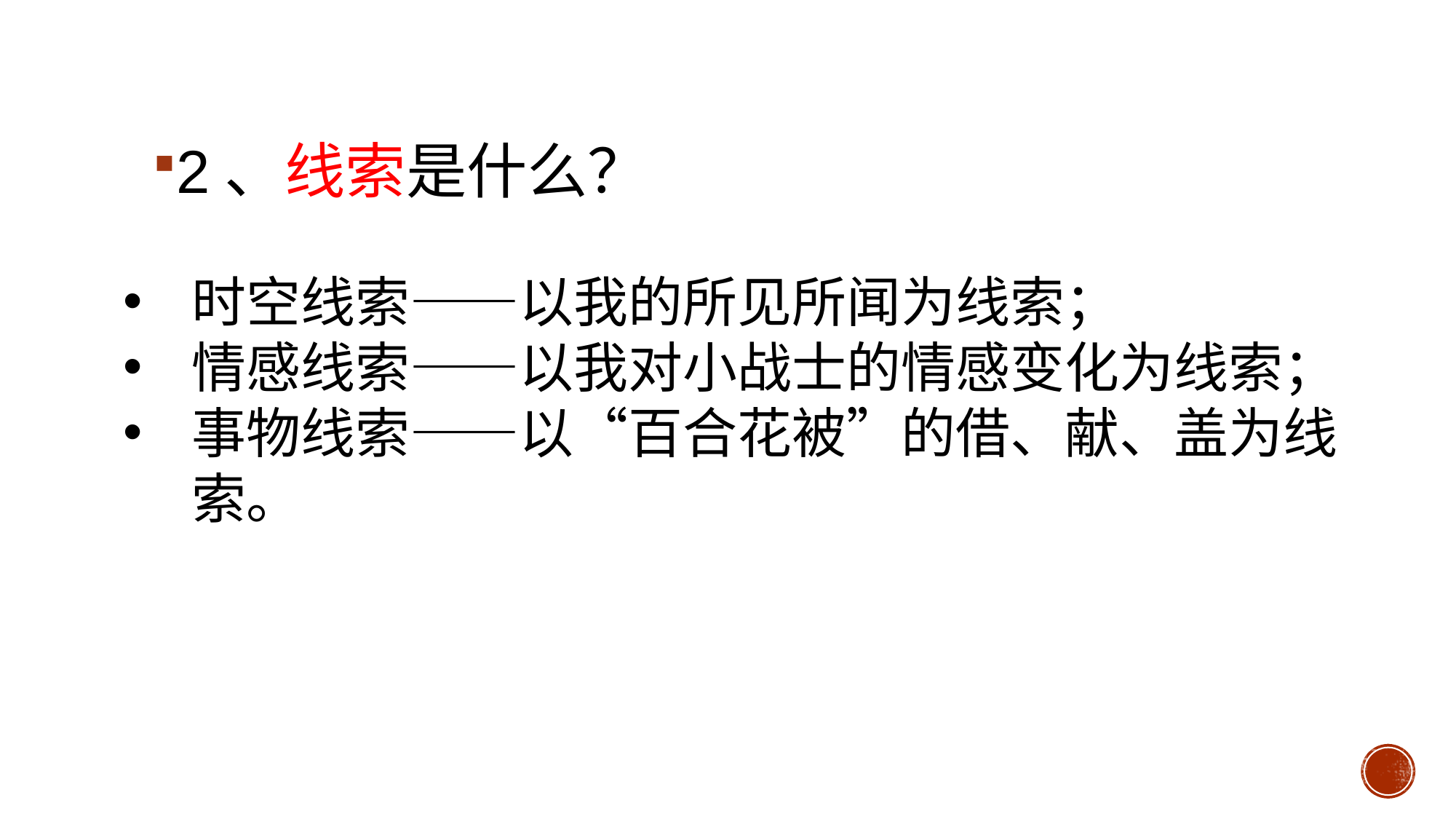

2、线索是什么？
时空线索——以我的所见所闻为线索；
情感线索——以我对小战士的情感变化为线索；
事物线索——以“百合花被”的借、献、盖为线索。